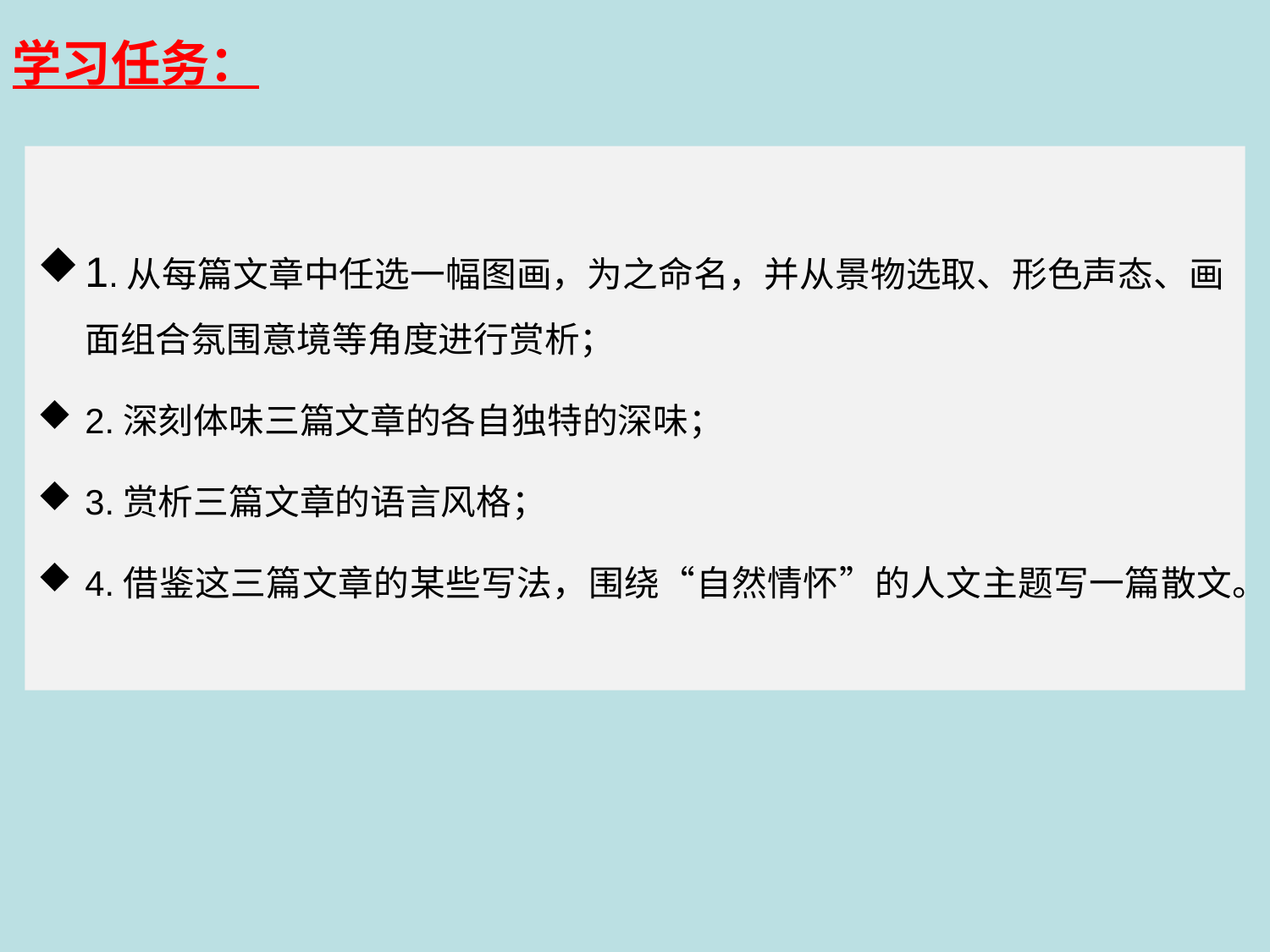

学习任务：

1.从每篇文章中任选一幅图画，为之命名，并从景物选取、形色声态、画  面组合氛围意境等角度进行赏析；
2.深刻体味三篇文章的各自独特的深味；
3.赏析三篇文章的语言风格；
4.借鉴这三篇文章的某些写法，围绕“自然情怀”的人文主题写一篇散文。